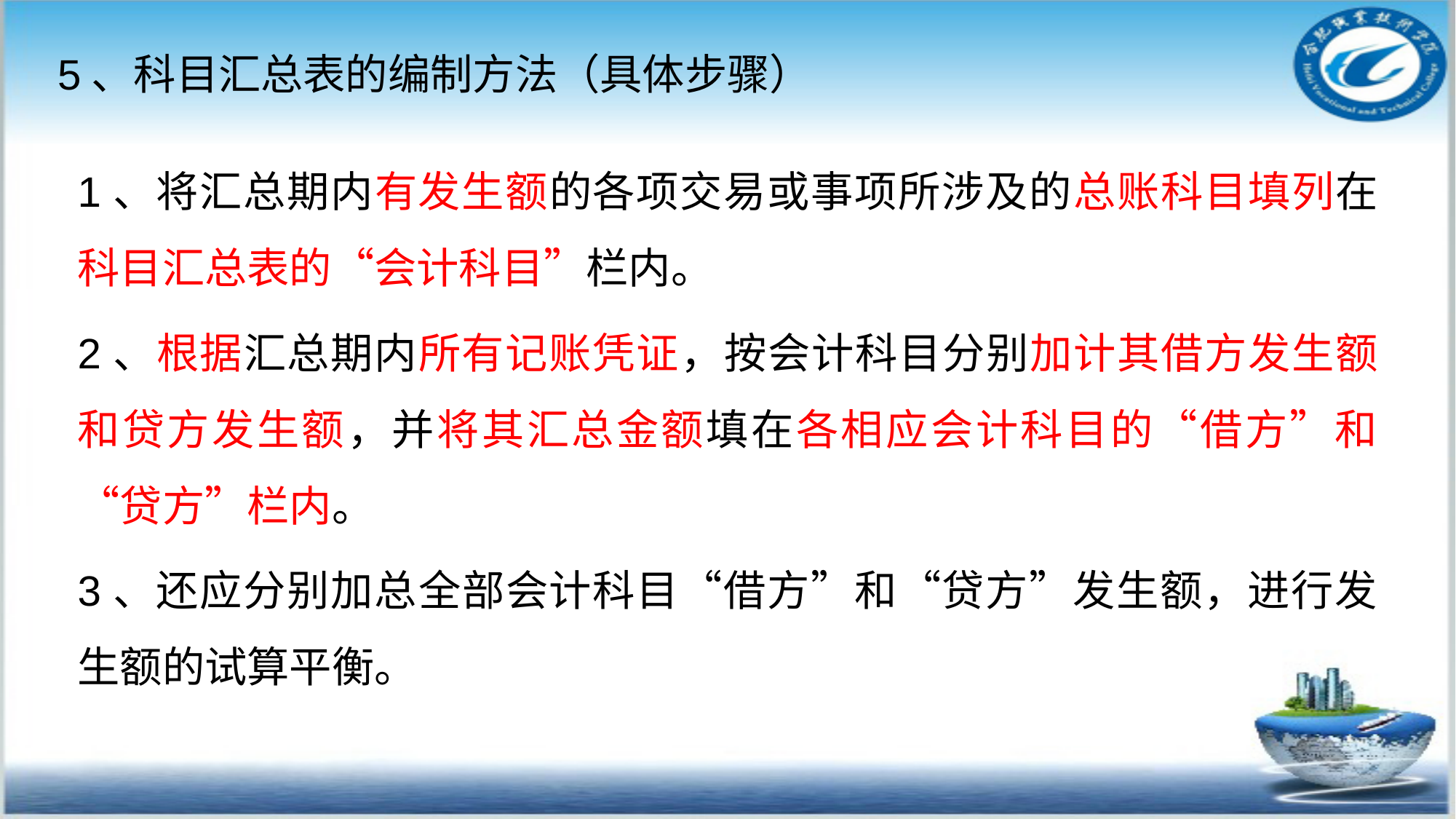

5、科目汇总表的编制方法（具体步骤）
1、将汇总期内有发生额的各项交易或事项所涉及的总账科目填列在科目汇总表的“会计科目”栏内。
2、根据汇总期内所有记账凭证，按会计科目分别加计其借方发生额和贷方发生额，并将其汇总金额填在各相应会计科目的“借方”和“贷方”栏内。
3、还应分别加总全部会计科目“借方”和“贷方”发生额，进行发生额的试算平衡。